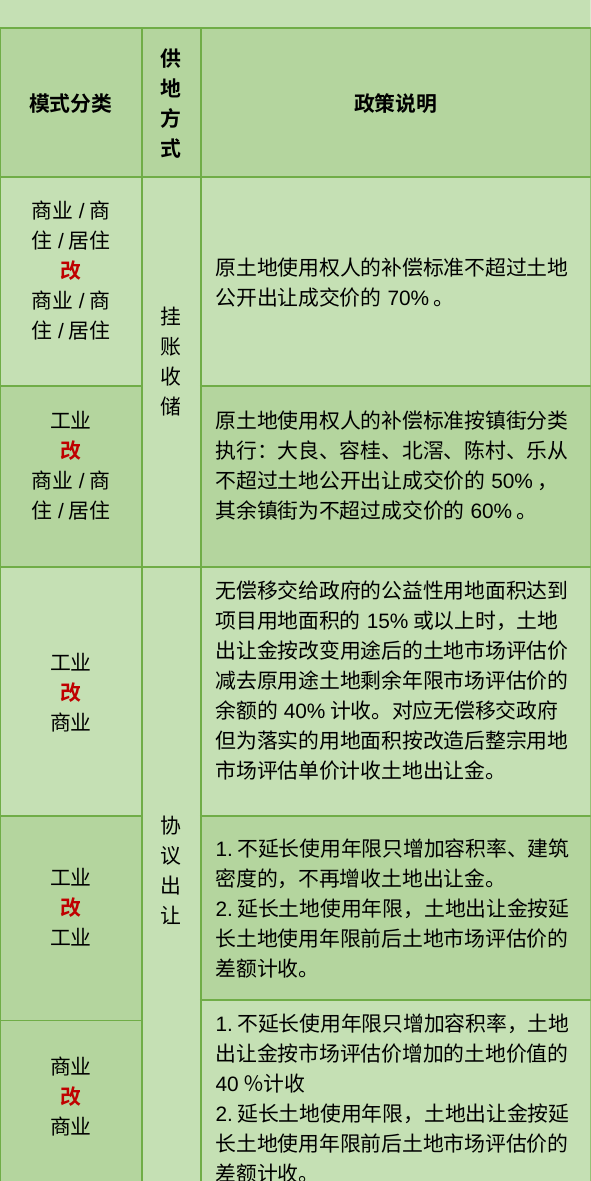

| 模式分类 | 供地方式 | 政策说明 |
| --- | --- | --- |
| 商业/商住/居住 改 商业/商住/居住 | 挂账收储 | 原土地使用权人的补偿标准不超过土地公开出让成交价的70%。 |
| 工业 改 商业/商住/居住 |  | 原土地使用权人的补偿标准按镇街分类执行：大良、容桂、北滘、陈村、乐从不超过土地公开出让成交价的50%，其余镇街为不超过成交价的60%。 |
| 工业 改 商业 | 协议出让 | 无偿移交给政府的公益性用地面积达到项目用地面积的15%或以上时，土地出让金按改变用途后的土地市场评估价减去原用途土地剩余年限市场评估价的余额的40%计收。对应无偿移交政府但为落实的用地面积按改造后整宗用地市场评估单价计收土地出让金。 |
| 工业 改 工业 |  | 1.不延长使用年限只增加容积率、建筑密度的，不再增收土地出让金。 2.延长土地使用年限，土地出让金按延长土地使用年限前后土地市场评估价的差额计收。 |
|  |  | 1.不延长使用年限只增加容积率，土地出让金按市场评估价增加的土地价值的40％计收 2.延长土地使用年限，土地出让金按延长土地使用年限前后土地市场评估价的差额计收。 |
| 商业 改 商业 |  |  |